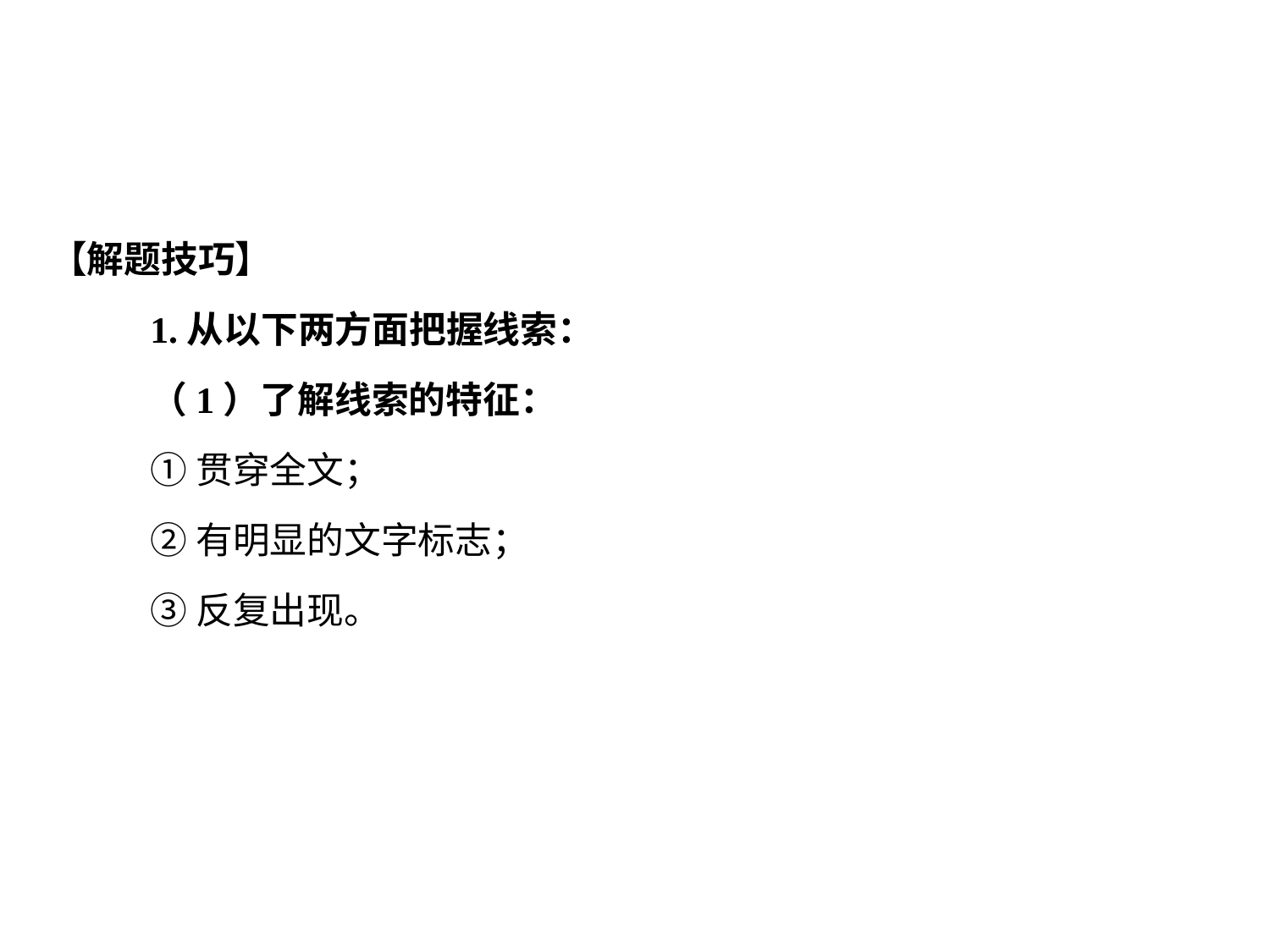

【解题技巧】
1.从以下两方面把握线索：
（1）了解线索的特征：
①贯穿全文；
②有明显的文字标志；
③反复出现。